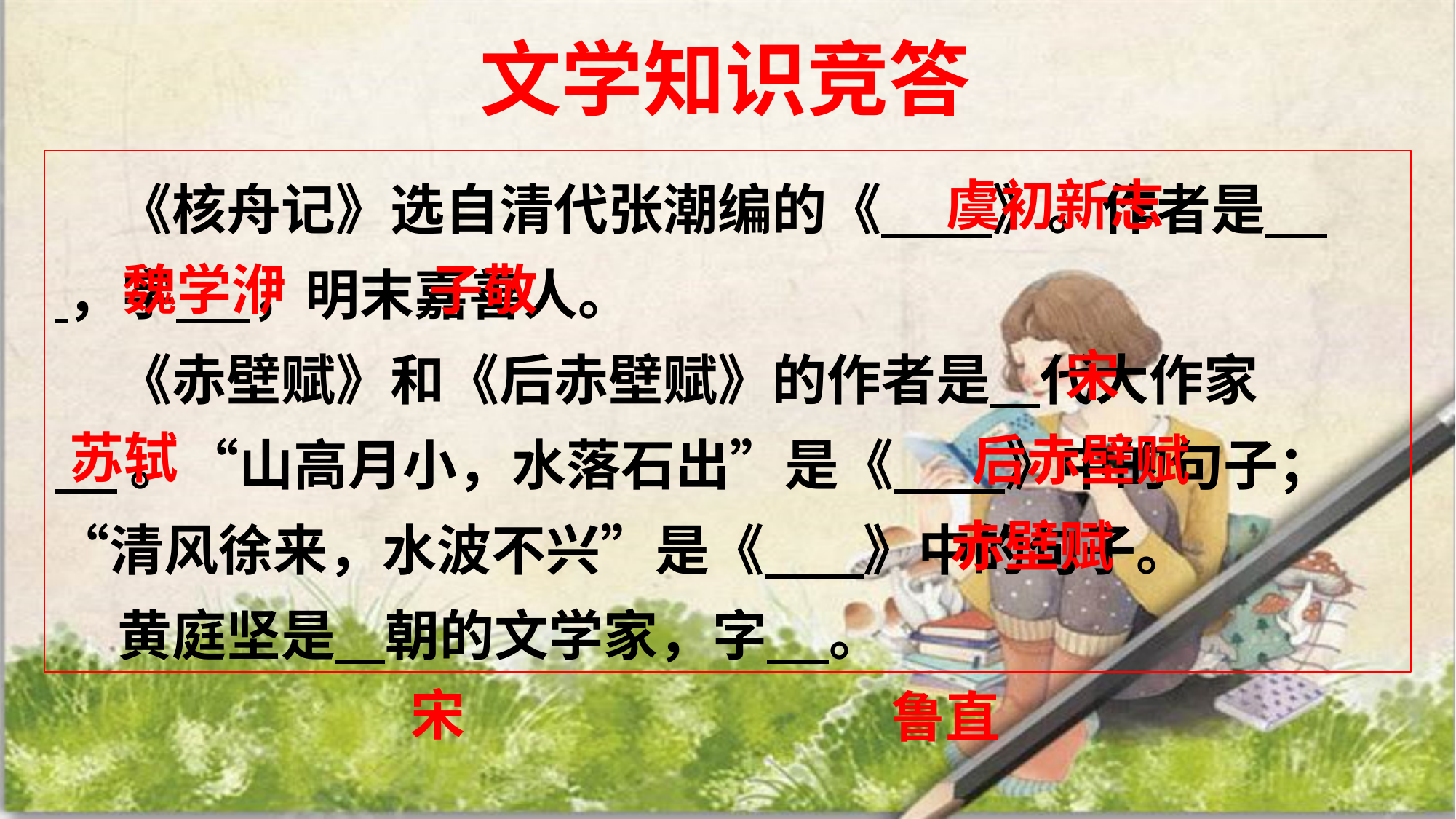

文学知识竞答

    《核舟记》选自清代张潮编的《         》。作者是       ，字      ，明末嘉善人。
    《赤壁赋》和《后赤壁赋》的作者是    代大作家
     。“山高月小，水落石出”是《         》中的句子；“清风徐来，水波不兴”是《        》中的句子。
    黄庭坚是    朝的文学家，字     。
虞初新志
魏学洢
子敬
宋
苏轼
后赤壁赋
赤壁赋
宋
鲁直